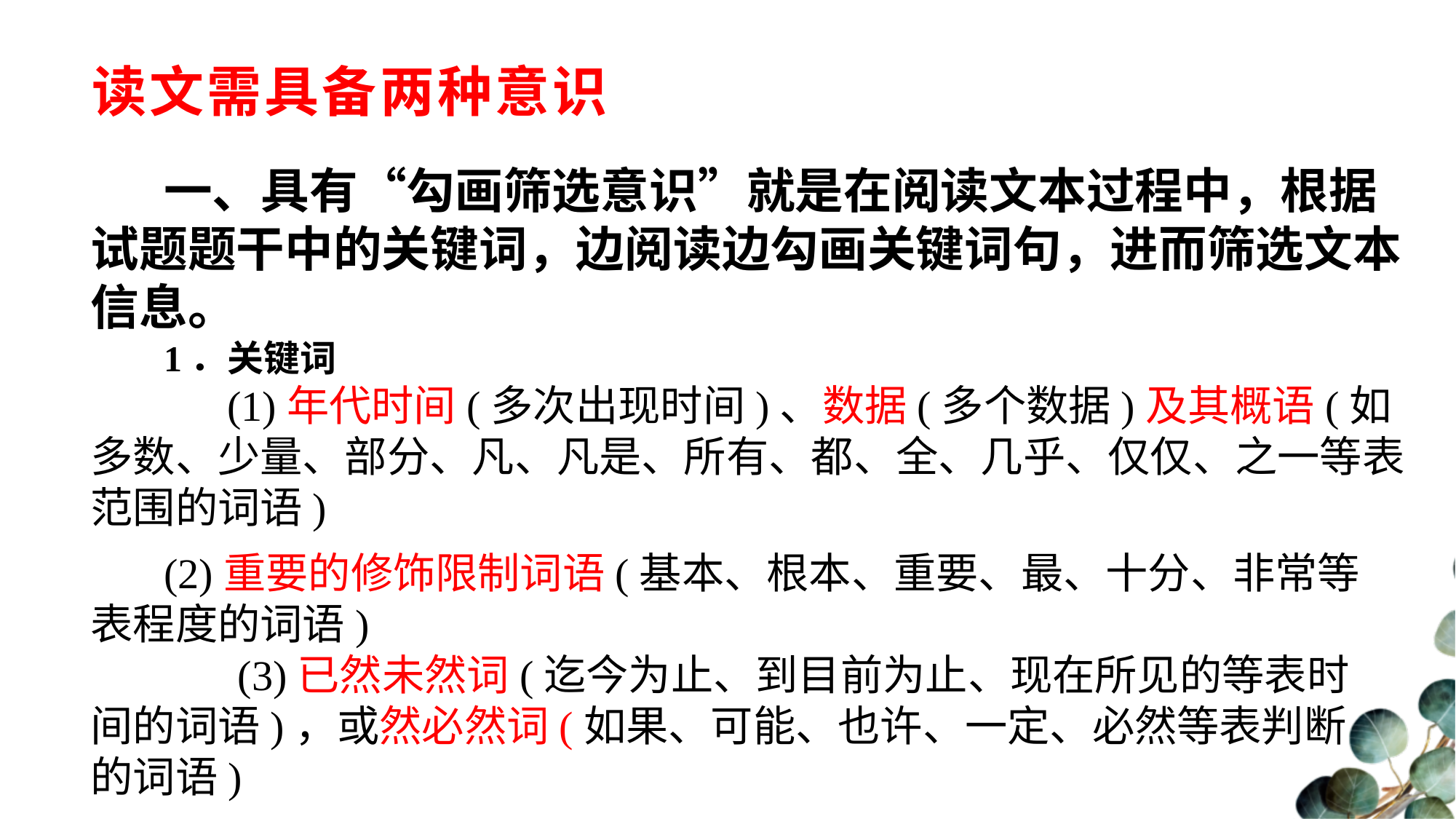

# 读文需具备两种意识
一、具有“勾画筛选意识”就是在阅读文本过程中，根据试题题干中的关键词，边阅读边勾画关键词句，进而筛选文本信息。
1．关键词
      (1)年代时间(多次出现时间)、数据(多个数据)及其概语(如多数、少量、部分、凡、凡是、所有、都、全、几乎、仅仅、之一等表范围的词语)
(2)重要的修饰限制词语(基本、根本、重要、最、十分、非常等表程度的词语)
       (3)已然未然词(迄今为止、到目前为止、现在所见的等表时间的词语)，或然必然词(如果、可能、也许、一定、必然等表判断的词语)